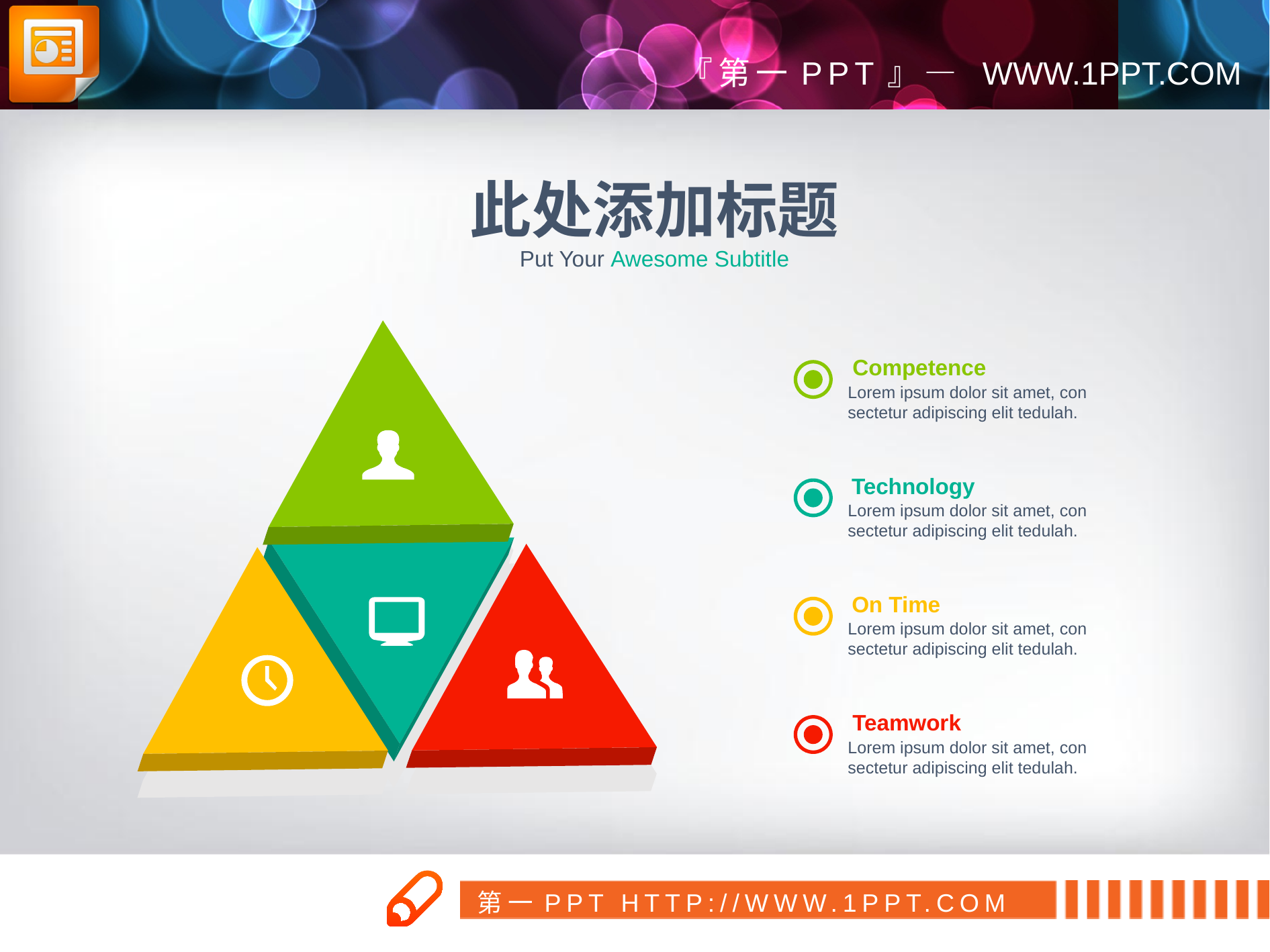

此处添加标题
Put Your Awesome Subtitle

Competence

Lorem ipsum dolor sit amet, con sectetur adipiscing elit tedulah.

Technology

Lorem ipsum dolor sit amet, con sectetur adipiscing elit tedulah.
On Time

Lorem ipsum dolor sit amet, con sectetur adipiscing elit tedulah.

Teamwork

Lorem ipsum dolor sit amet, con sectetur adipiscing elit tedulah.